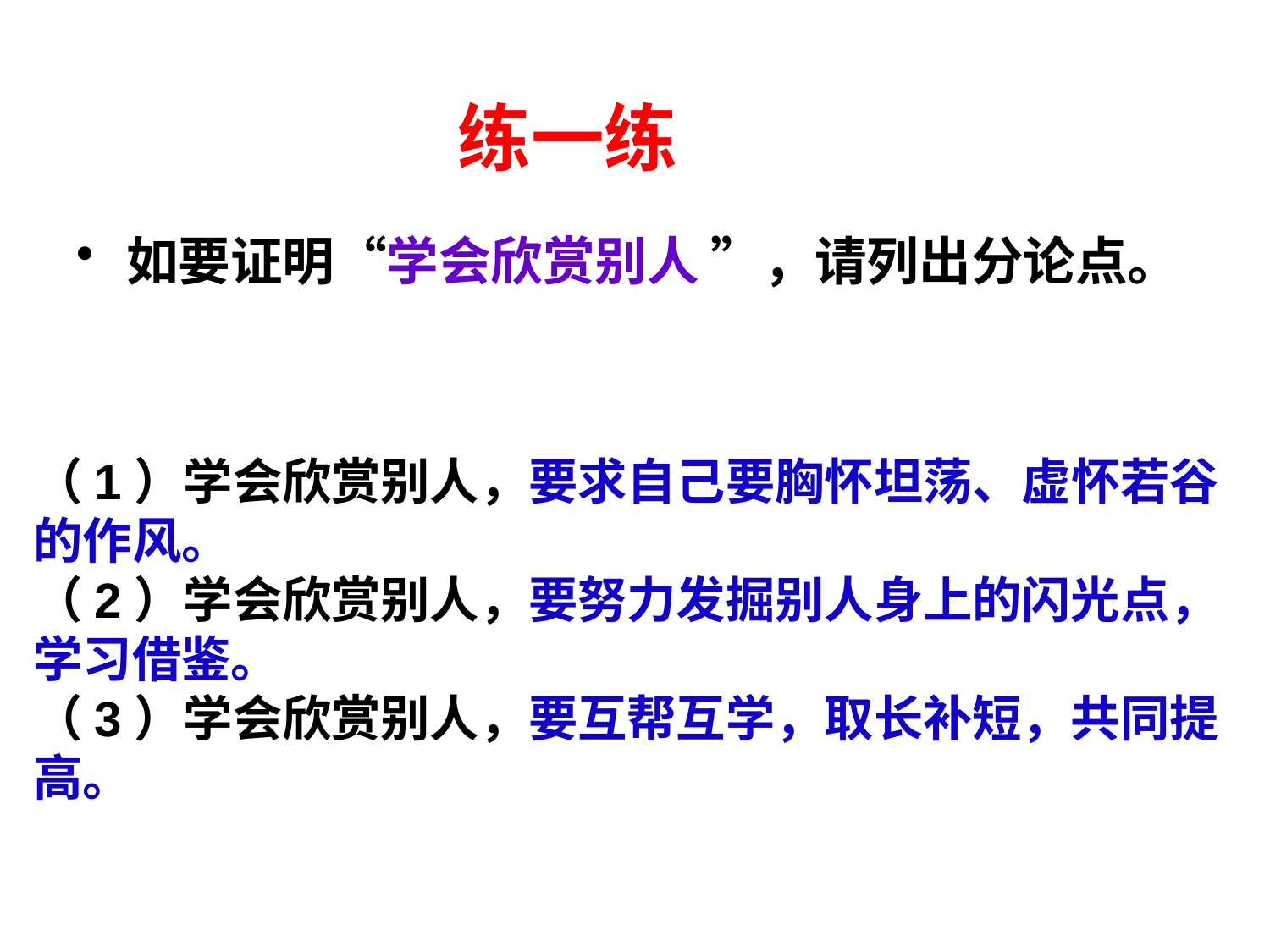

# 练一练
如要证明“学会欣赏别人 ”，请列出分论点。
（1）学会欣赏别人，要求自己要胸怀坦荡、虚怀若谷的作风。
（2）学会欣赏别人，要努力发掘别人身上的闪光点，学习借鉴。
（3）学会欣赏别人，要互帮互学，取长补短，共同提高。